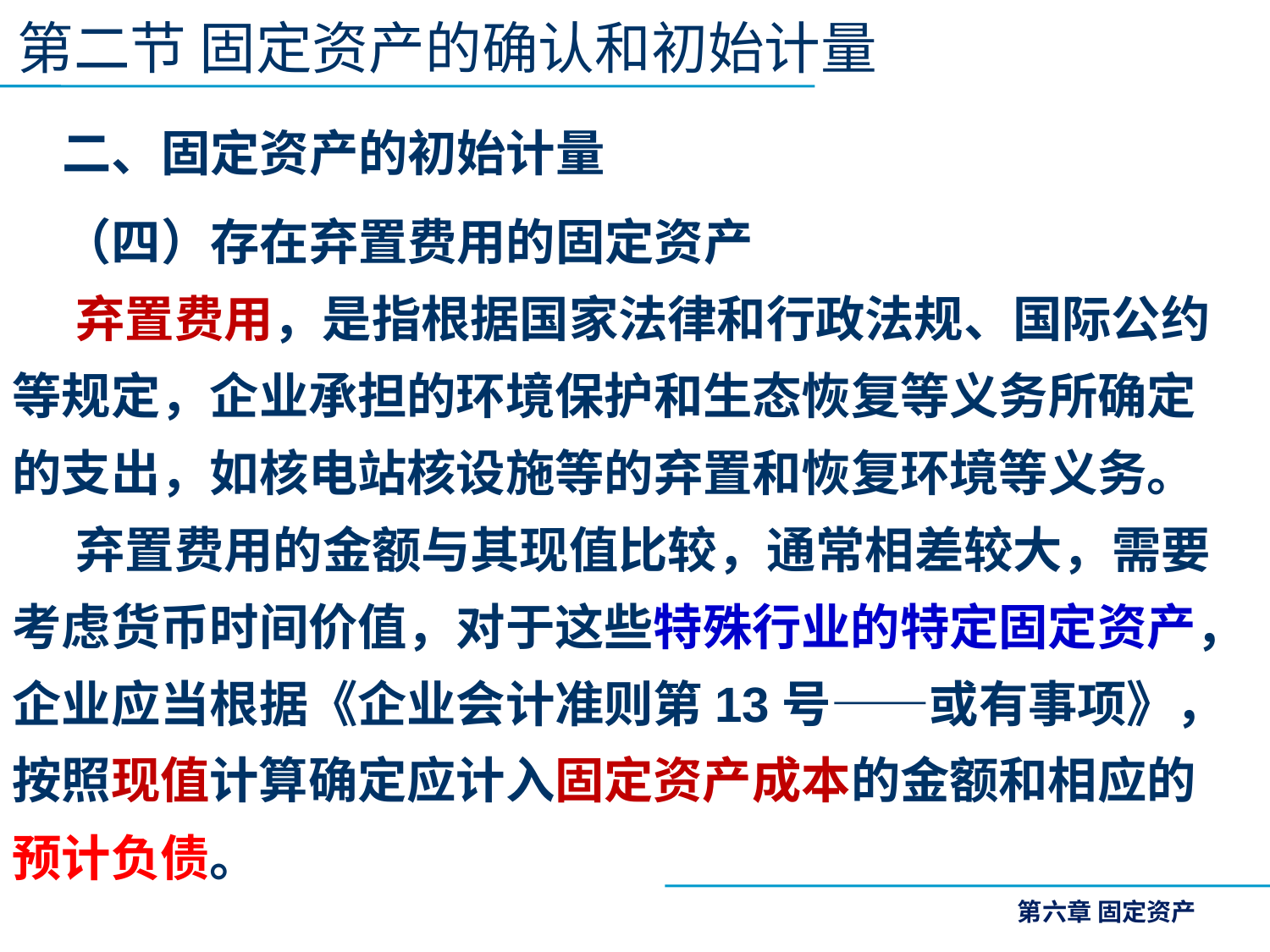

第二节 固定资产的确认和初始计量
二、固定资产的初始计量
（四）存在弃置费用的固定资产
弃置费用，是指根据国家法律和行政法规、国际公约等规定，企业承担的环境保护和生态恢复等义务所确定的支出，如核电站核设施等的弃置和恢复环境等义务。
弃置费用的金额与其现值比较，通常相差较大，需要考虑货币时间价值，对于这些特殊行业的特定固定资产，企业应当根据《企业会计准则第13号——或有事项》，按照现值计算确定应计入固定资产成本的金额和相应的预计负债。